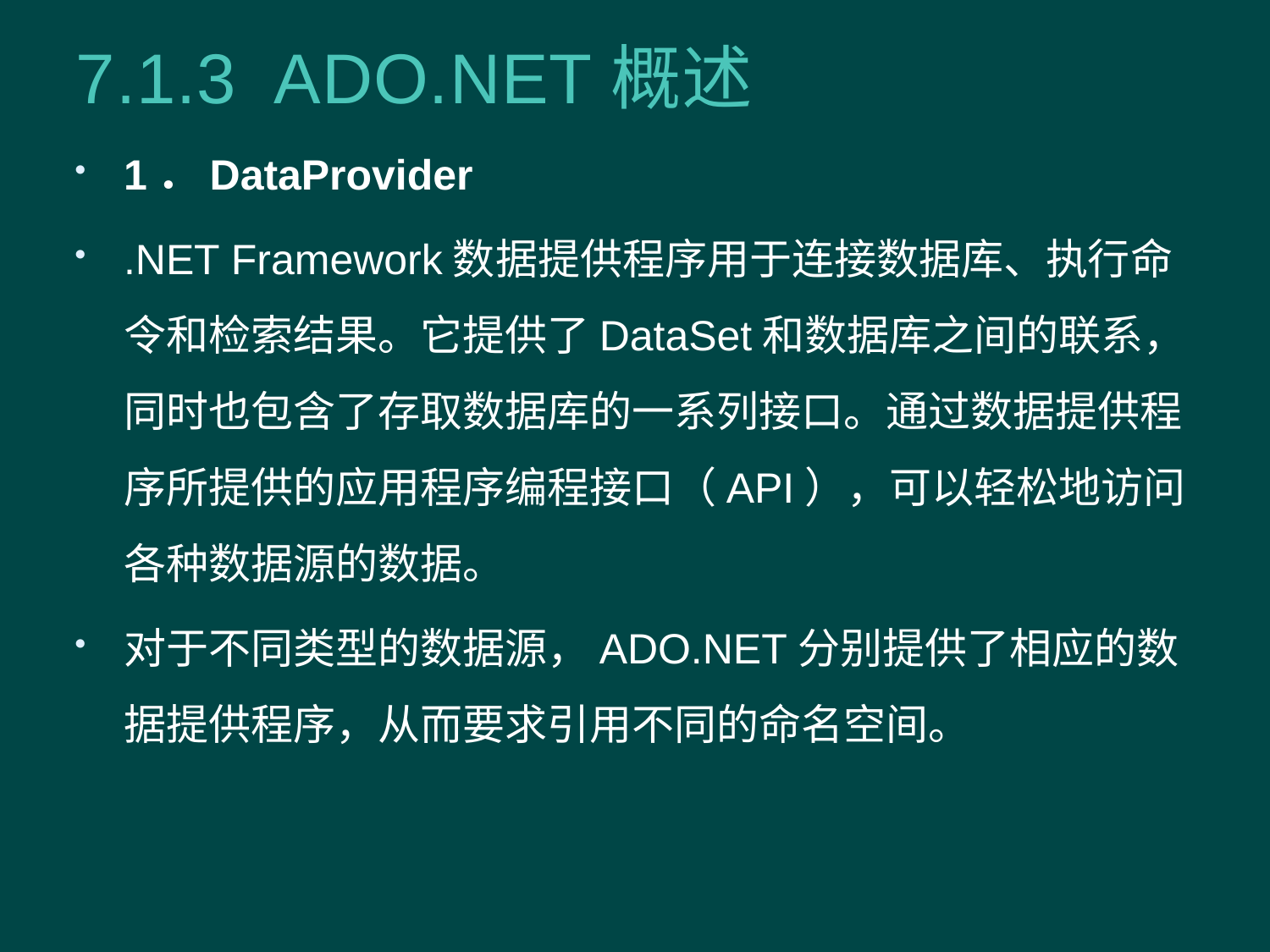

# 7.1.3  ADO.NET概述
1．DataProvider
.NET Framework数据提供程序用于连接数据库、执行命令和检索结果。它提供了DataSet和数据库之间的联系，同时也包含了存取数据库的一系列接口。通过数据提供程序所提供的应用程序编程接口（API），可以轻松地访问各种数据源的数据。
对于不同类型的数据源，ADO.NET分别提供了相应的数据提供程序，从而要求引用不同的命名空间。